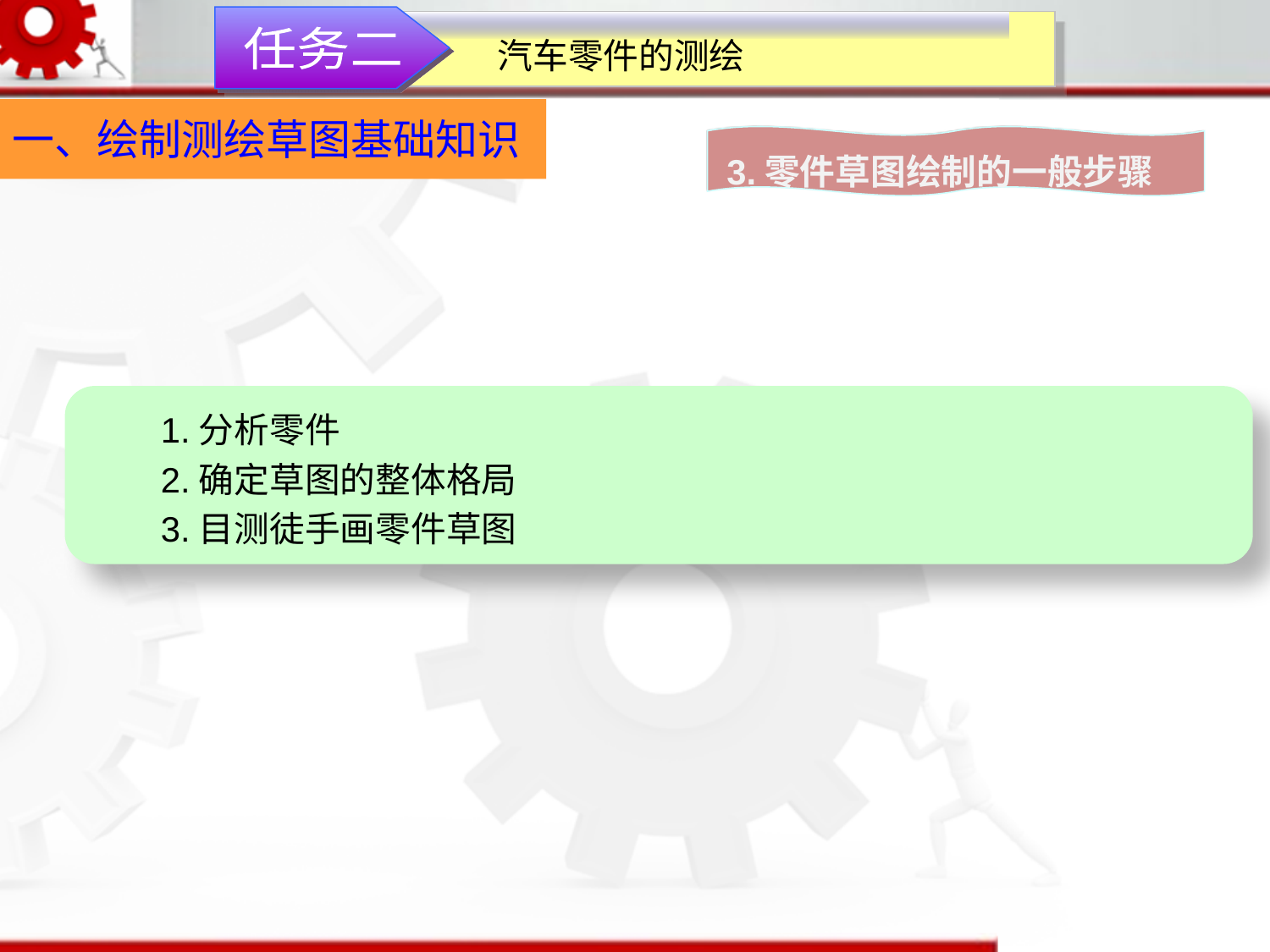

任务二
汽车零件的测绘
一、绘制测绘草图基础知识

3.零件草图绘制的一般步骤
1.分析零件
2.确定草图的整体格局
3.目测徒手画零件草图